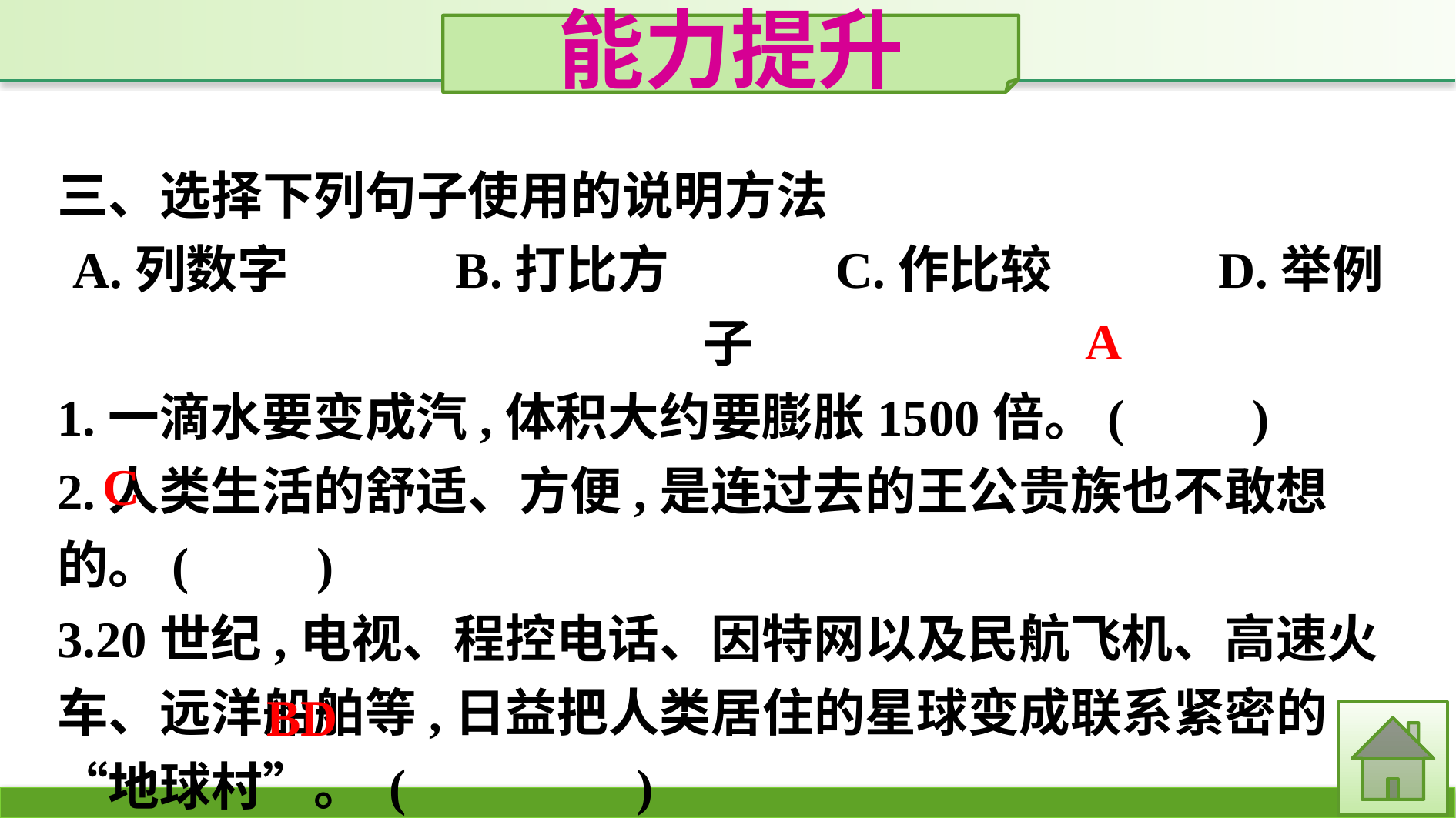

能力提升
三、选择下列句子使用的说明方法
A.列数字　　　B.打比方　　　C.作比较　　　D.举例子
1.一滴水要变成汽,体积大约要膨胀1500倍。(　　)
2.人类生活的舒适、方便,是连过去的王公贵族也不敢想的。(　　)
3.20世纪,电视、程控电话、因特网以及民航飞机、高速火车、远洋船舶等,日益把人类居住的星球变成联系紧密的“地球村”。 (　　　　)
A
C
BD